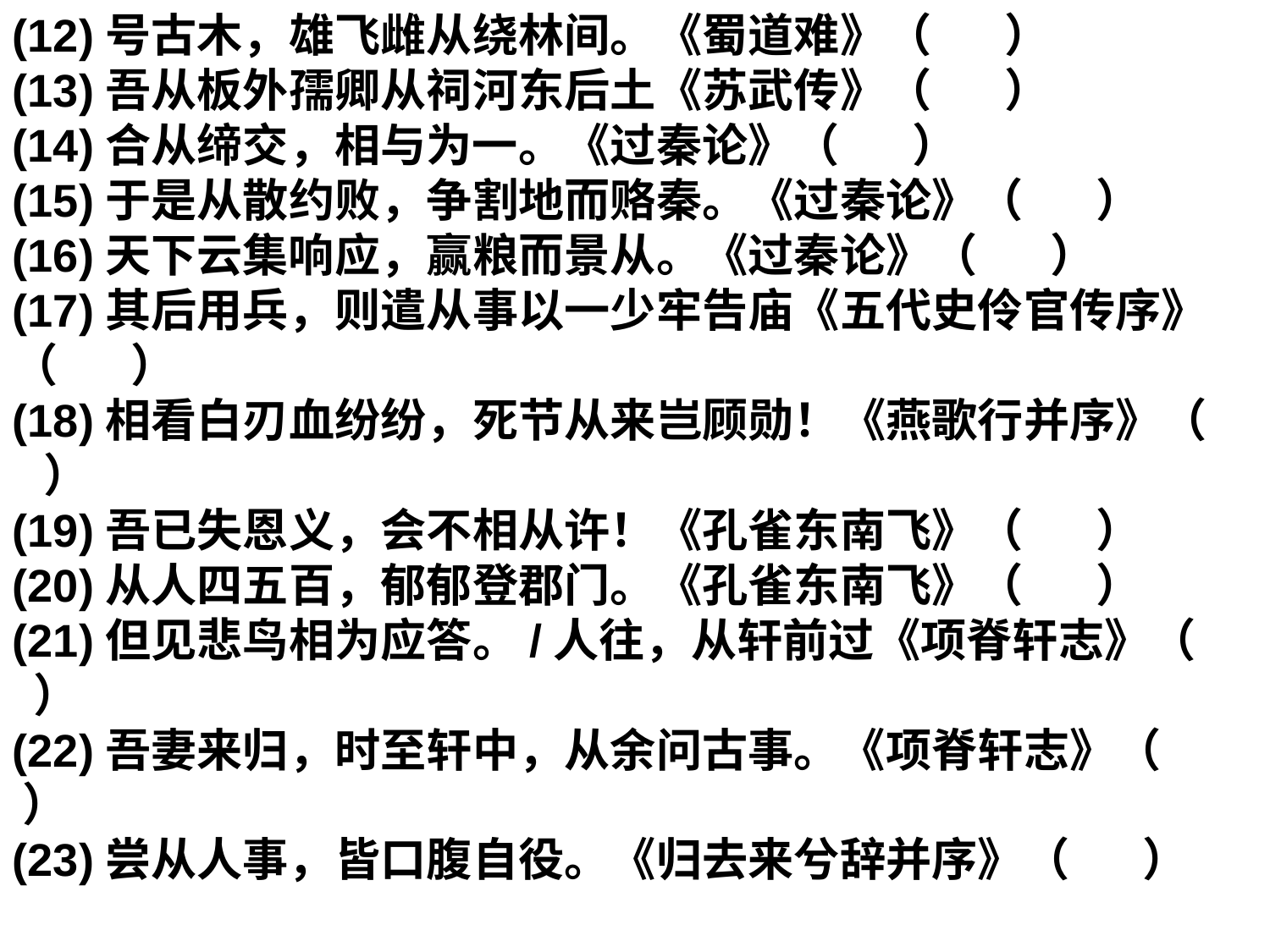

(12)号古木，雄飞雌从绕林间。《蜀道难》（       ）
(13)吾从板外孺卿从祠河东后土《苏武传》（       ）
(14)合从缔交，相与为一。《过秦论》（       ）
(15)于是从散约败，争割地而赂秦。《过秦论》（       ）
(16)天下云集响应，赢粮而景从。《过秦论》（       ）
(17)其后用兵，则遣从事以一少牢告庙《五代史伶官传序》（       ）
(18)相看白刃血纷纷，死节从来岂顾勋！《燕歌行并序》（       ）
(19)吾已失恩义，会不相从许！《孔雀东南飞》（       ）
(20)从人四五百，郁郁登郡门。《孔雀东南飞》（       ）
(21)但见悲鸟相为应答。/人往，从轩前过《项脊轩志》（       ）
(22)吾妻来归，时至轩中，从余问古事。《项脊轩志》（       ）
(23)尝从人事，皆口腹自役。《归去来兮辞并序》（       ）